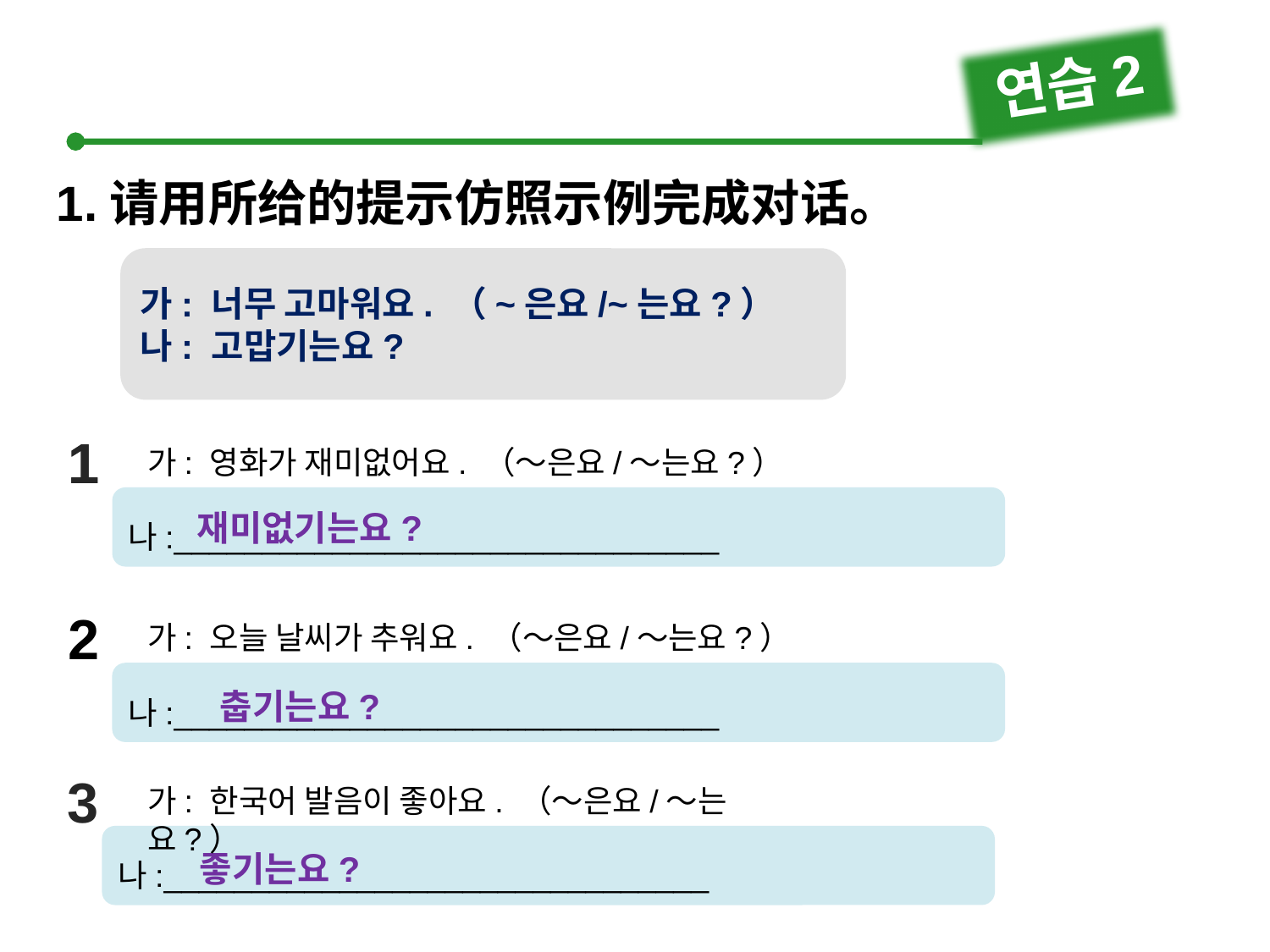

연습2
1.请用所给的提示仿照示例完成对话。
가: 너무 고마워요. （~은요/~는요?）
나: 고맙기는요?
1
1
가: 영화가 재미없어요. （～은요/～는요?）
나:_______________________________
재미없기는요?
2
가: 오늘 날씨가 추워요. （～은요/～는요?）
나:_______________________________
춥기는요?
3
가: 한국어 발음이 좋아요. （～은요/～는요?）
나:_______________________________
좋기는요?